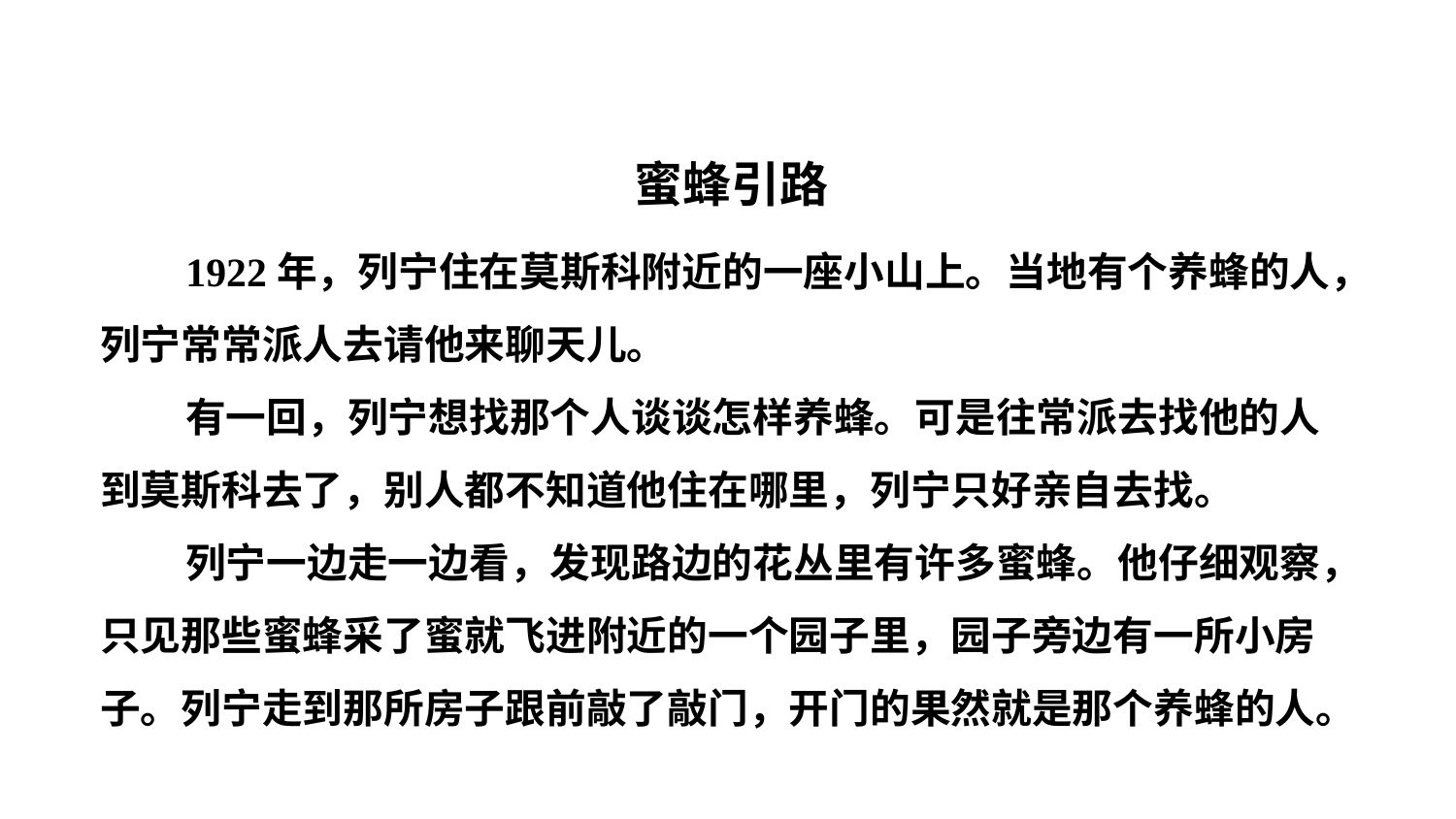

蜜蜂引路
1922年，列宁住在莫斯科附近的一座小山上。当地有个养蜂的人，列宁常常派人去请他来聊天儿。
有一回，列宁想找那个人谈谈怎样养蜂。可是往常派去找他的人到莫斯科去了，别人都不知道他住在哪里，列宁只好亲自去找。
列宁一边走一边看，发现路边的花丛里有许多蜜蜂。他仔细观察，只见那些蜜蜂采了蜜就飞进附近的一个园子里，园子旁边有一所小房子。列宁走到那所房子跟前敲了敲门，开门的果然就是那个养蜂的人。